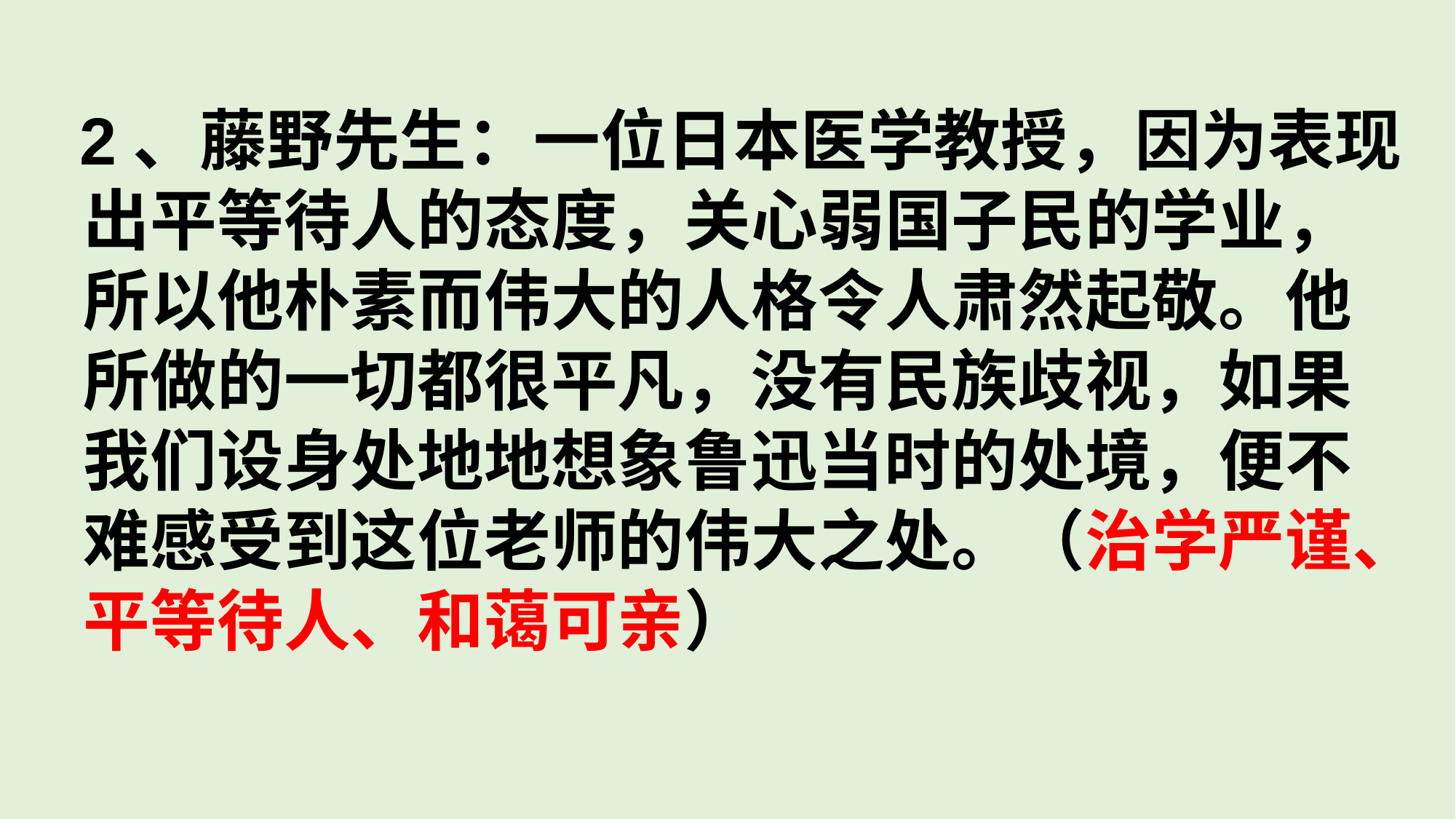

#
  2、藤野先生：一位日本医学教授，因为表现出平等待人的态度，关心弱国子民的学业，所以他朴素而伟大的人格令人肃然起敬。他所做的一切都很平凡，没有民族歧视，如果我们设身处地地想象鲁迅当时的处境，便不难感受到这位老师的伟大之处。（治学严谨、平等待人、和蔼可亲）